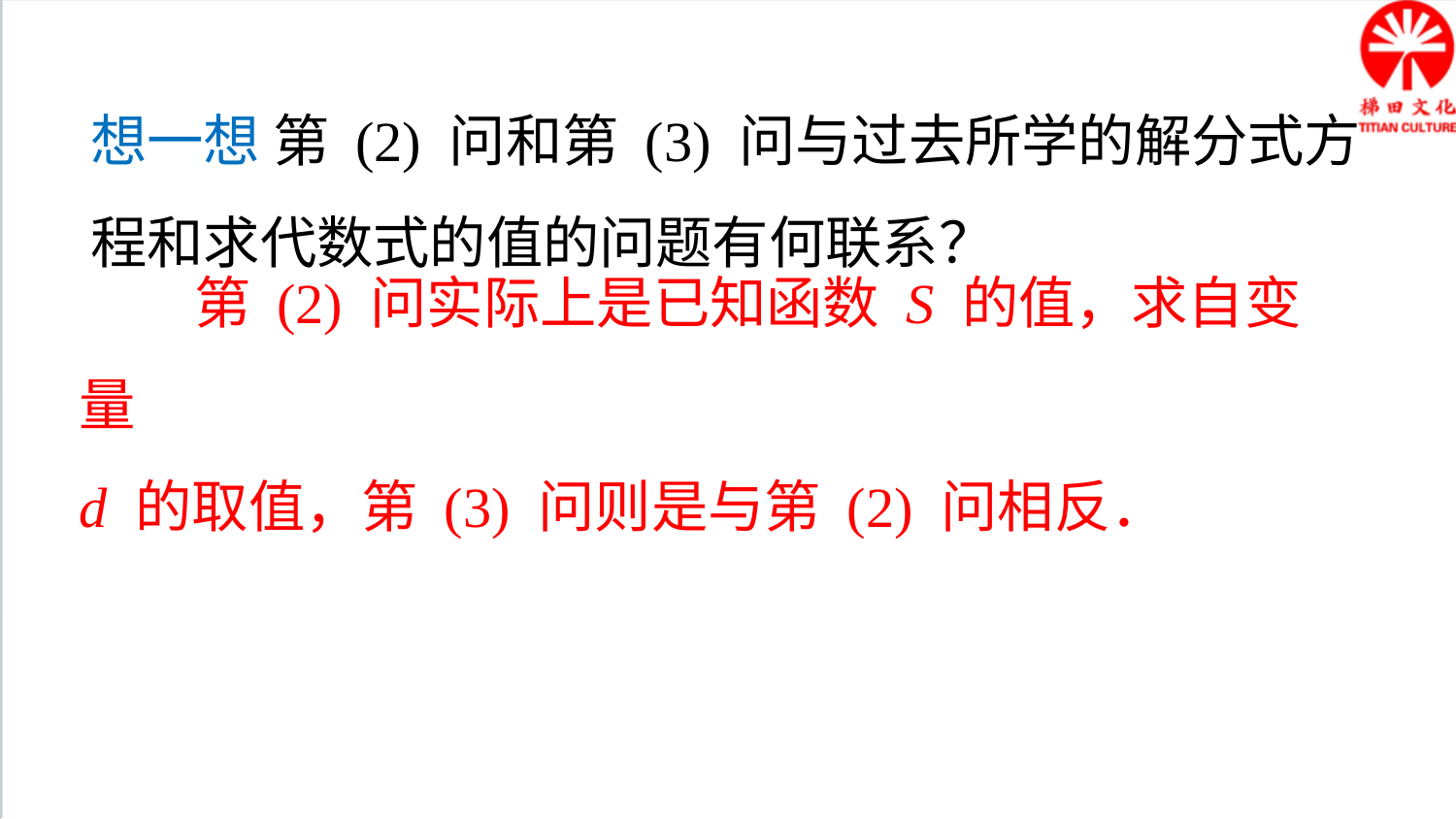

想一想 第 (2) 问和第 (3) 问与过去所学的解分式方
程和求代数式的值的问题有何联系？
        第 (2) 问实际上是已知函数 S 的值，求自变量
d 的取值，第 (3) 问则是与第 (2) 问相反．